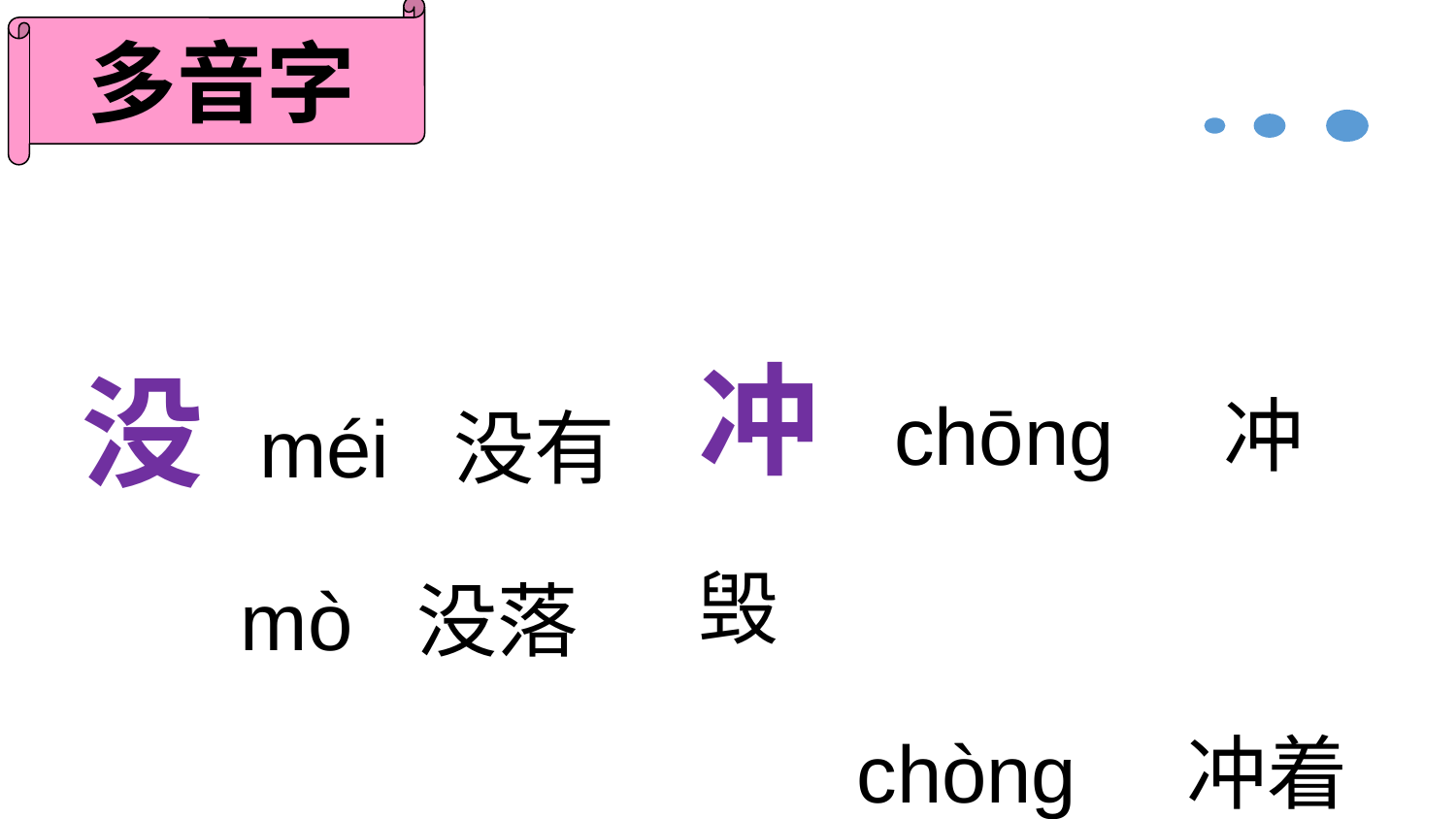

多音字
冲   chōng    冲毁
       chòng    冲着
没  méi  没有
       mò  没落